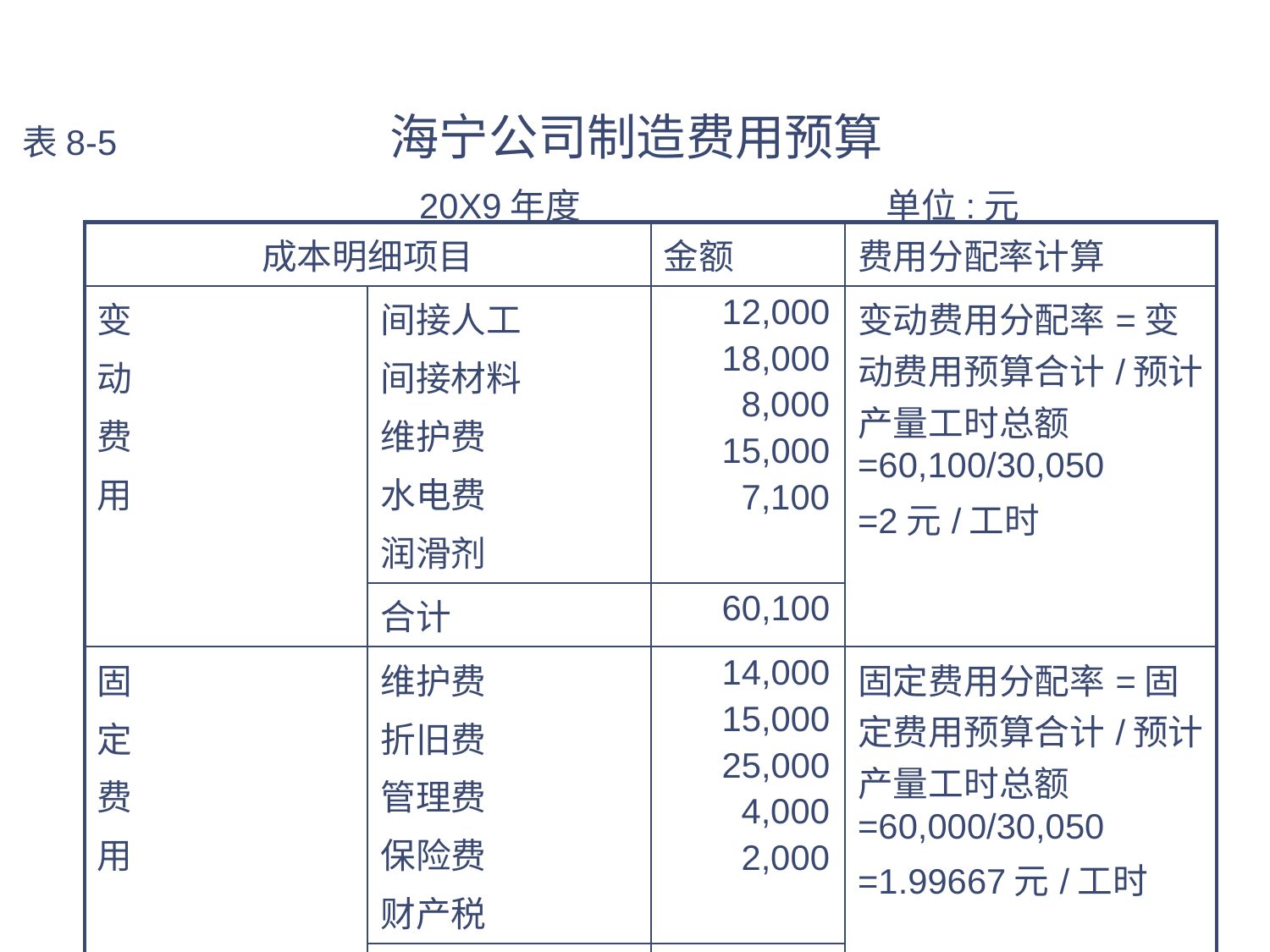

# 表8-5             海宁公司制造费用预算 20X9年度                                       单位:元
| 成本明细项目 |  | 金额 | 费用分配率计算 |
| --- | --- | --- | --- |
| 变 动 费 用 | 间接人工 间接材料 维护费 水电费 润滑剂 | 12,000 18,000 8,000 15,000 7,100 | 变动费用分配率=变动费用预算合计/预计产量工时总额=60,100/30,050 =2元/工时 |
|  | 合计 | 60,100 |  |
| 固 定 费 用 | 维护费 折旧费 管理费 保险费 财产税 | 14,000 15,000 25,000 4,000 2,000 | 固定费用分配率=固定费用预算合计/预计产量工时总额=60,000/30,050 =1.99667元/工时 |
|  | 合计 | 60,000 |  |